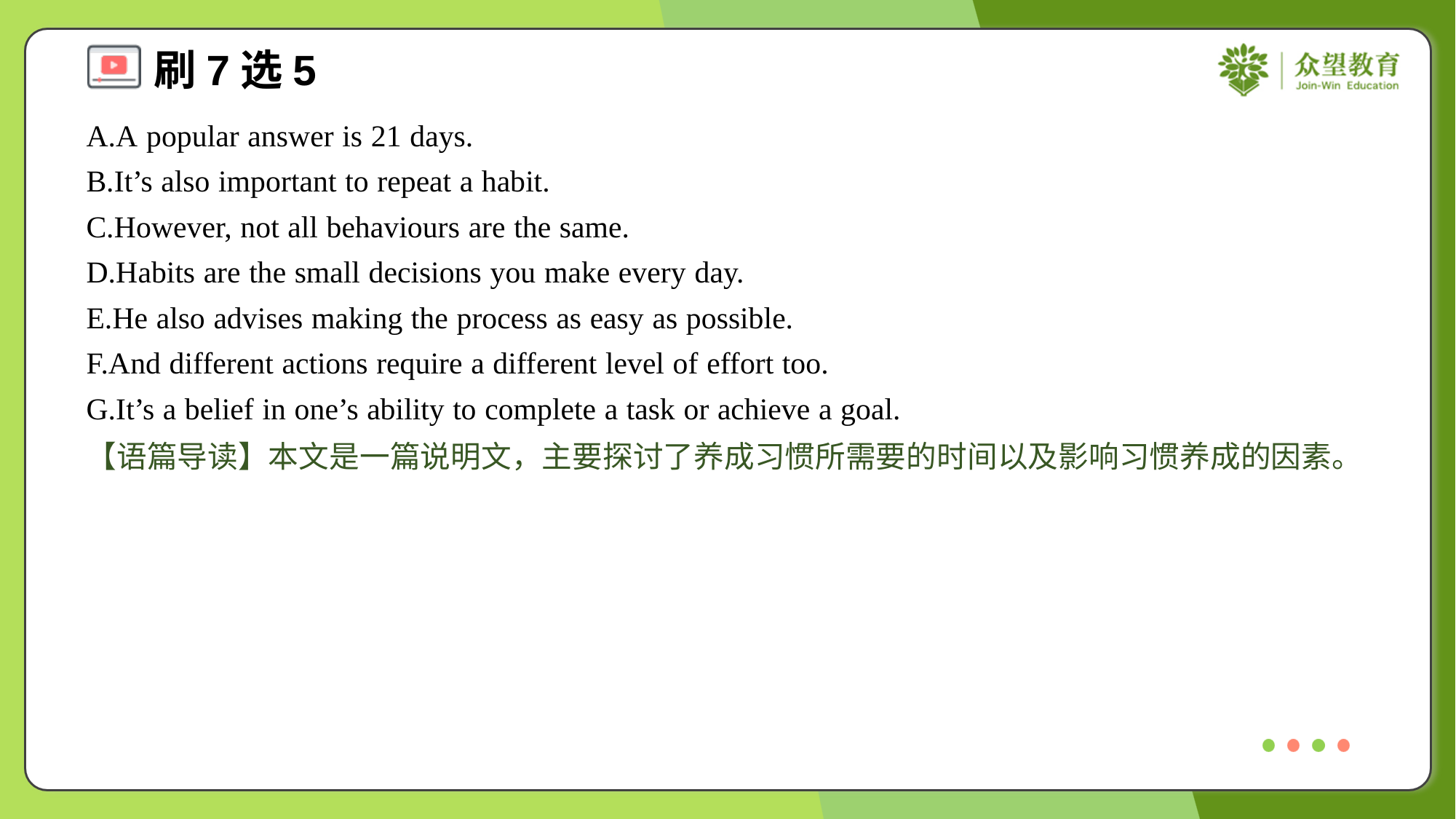

A.A popular answer is 21 days.
B.It’s also important to repeat a habit.
C.However, not all behaviours are the same.
D.Habits are the small decisions you make every day.
E.He also advises making the process as easy as possible.
F.And different actions require a different level of effort too.
G.It’s a belief in one’s ability to complete a task or achieve a goal.
【语篇导读】本文是一篇说明文，主要探讨了养成习惯所需要的时间以及影响习惯养成的因素。